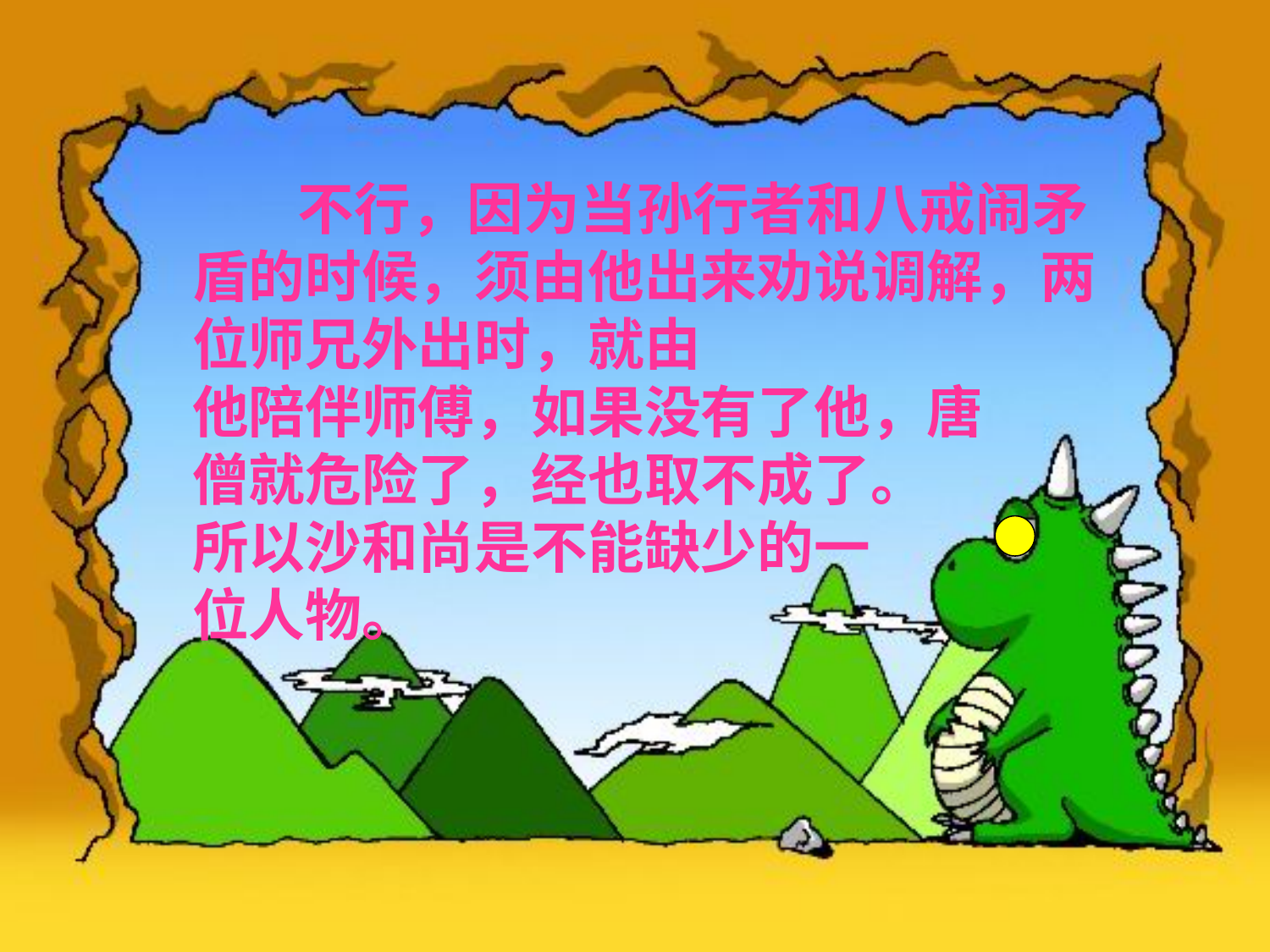

不行，因为当孙行者和八戒闹矛盾的时候，须由他出来劝说调解，两位师兄外出时，就由
他陪伴师傅，如果没有了他，唐
僧就危险了，经也取不成了。
所以沙和尚是不能缺少的一
位人物。